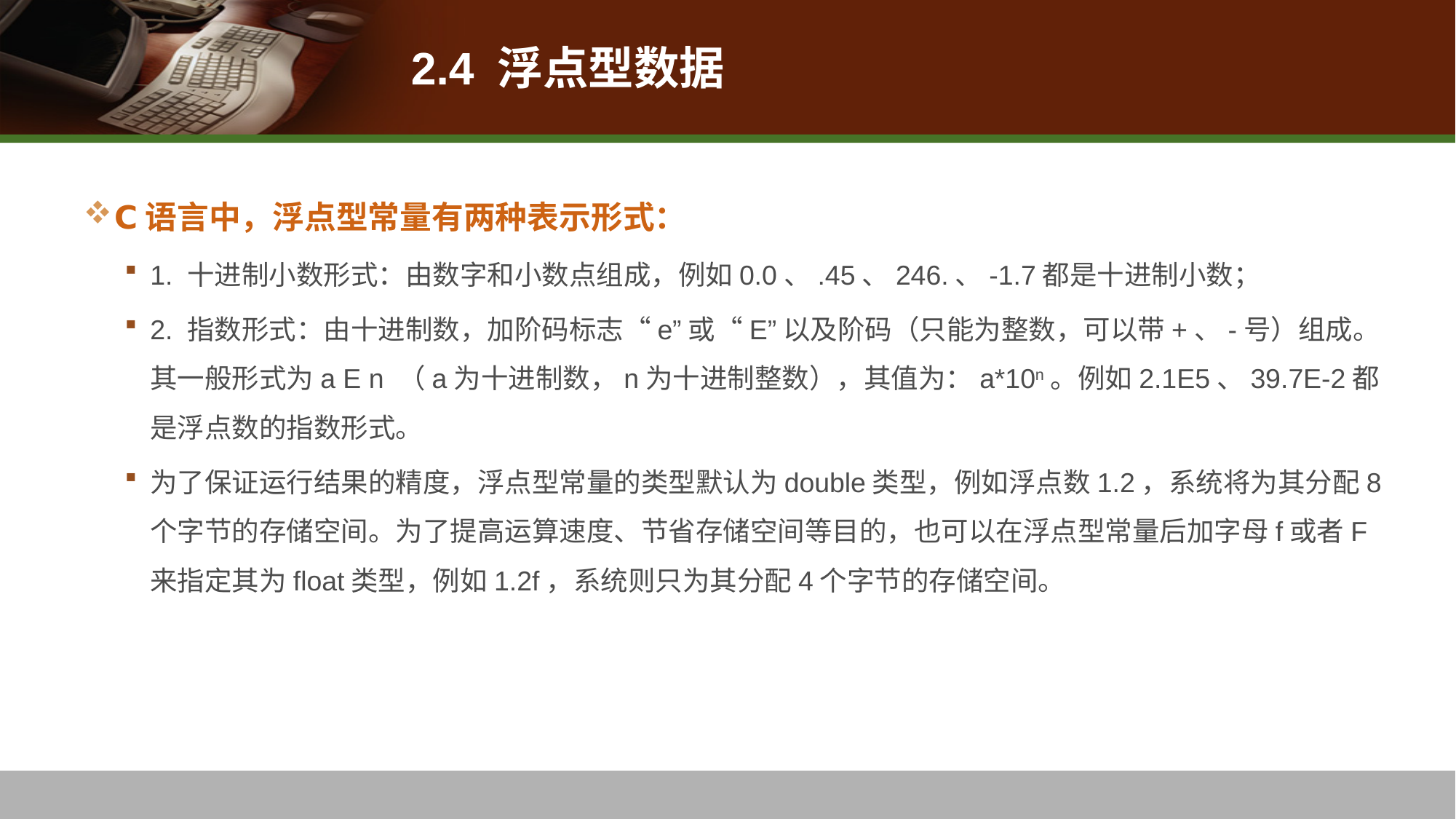

# 2.4 浮点型数据
C语言中，浮点型常量有两种表示形式：
1. 十进制小数形式：由数字和小数点组成，例如0.0、.45、246.、-1.7都是十进制小数；
2. 指数形式：由十进制数，加阶码标志“e”或“E”以及阶码（只能为整数，可以带+、-号）组成。其一般形式为a E n （a为十进制数，n为十进制整数），其值为：a*10n。例如2.1E5、39.7E-2都是浮点数的指数形式。
为了保证运行结果的精度，浮点型常量的类型默认为double类型，例如浮点数1.2，系统将为其分配8个字节的存储空间。为了提高运算速度、节省存储空间等目的，也可以在浮点型常量后加字母f或者F来指定其为float类型，例如1.2f，系统则只为其分配4个字节的存储空间。